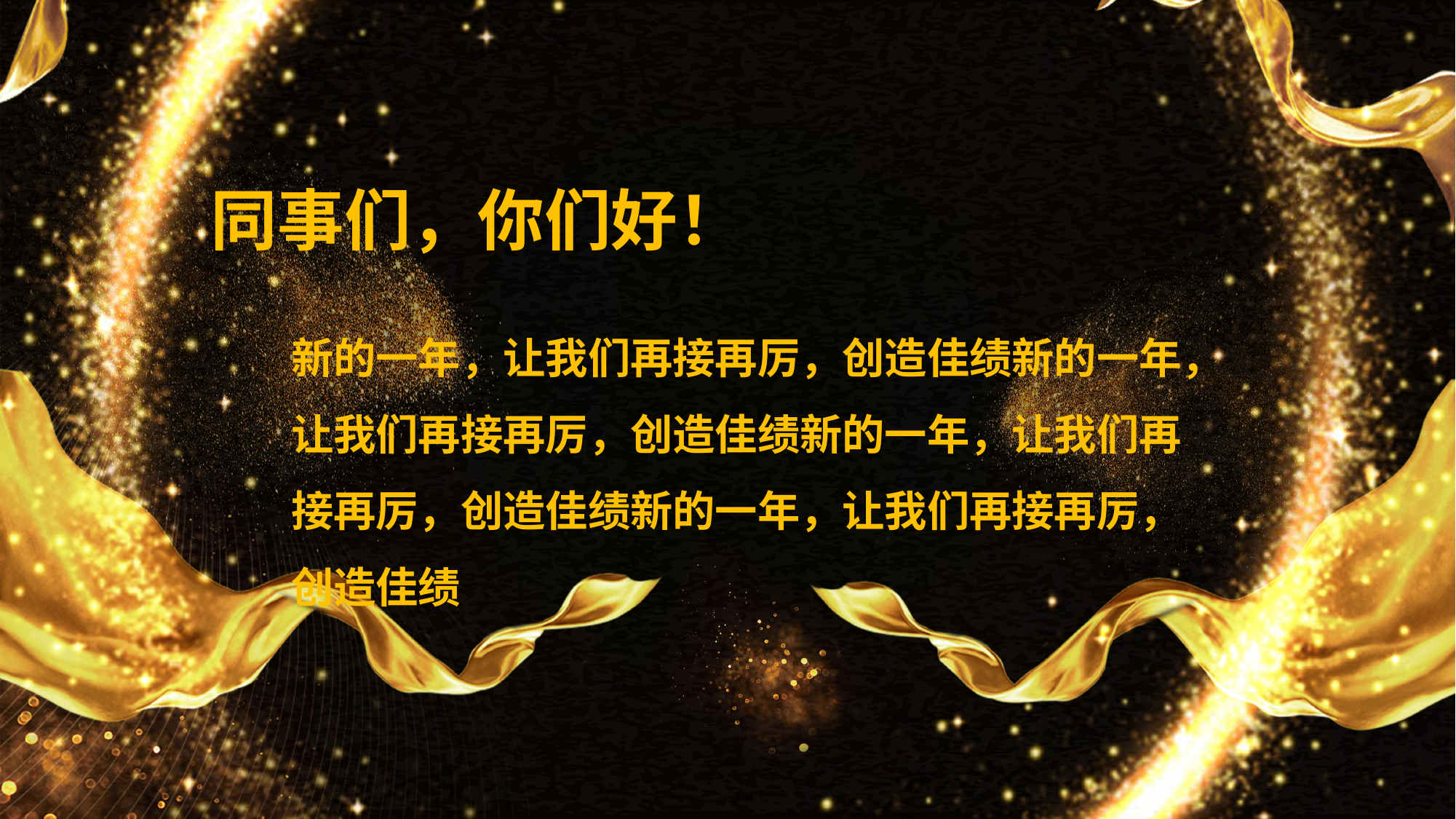

同事们，你们好！
新的一年，让我们再接再厉，创造佳绩新的一年，让我们再接再厉，创造佳绩新的一年，让我们再接再厉，创造佳绩新的一年，让我们再接再厉，创造佳绩